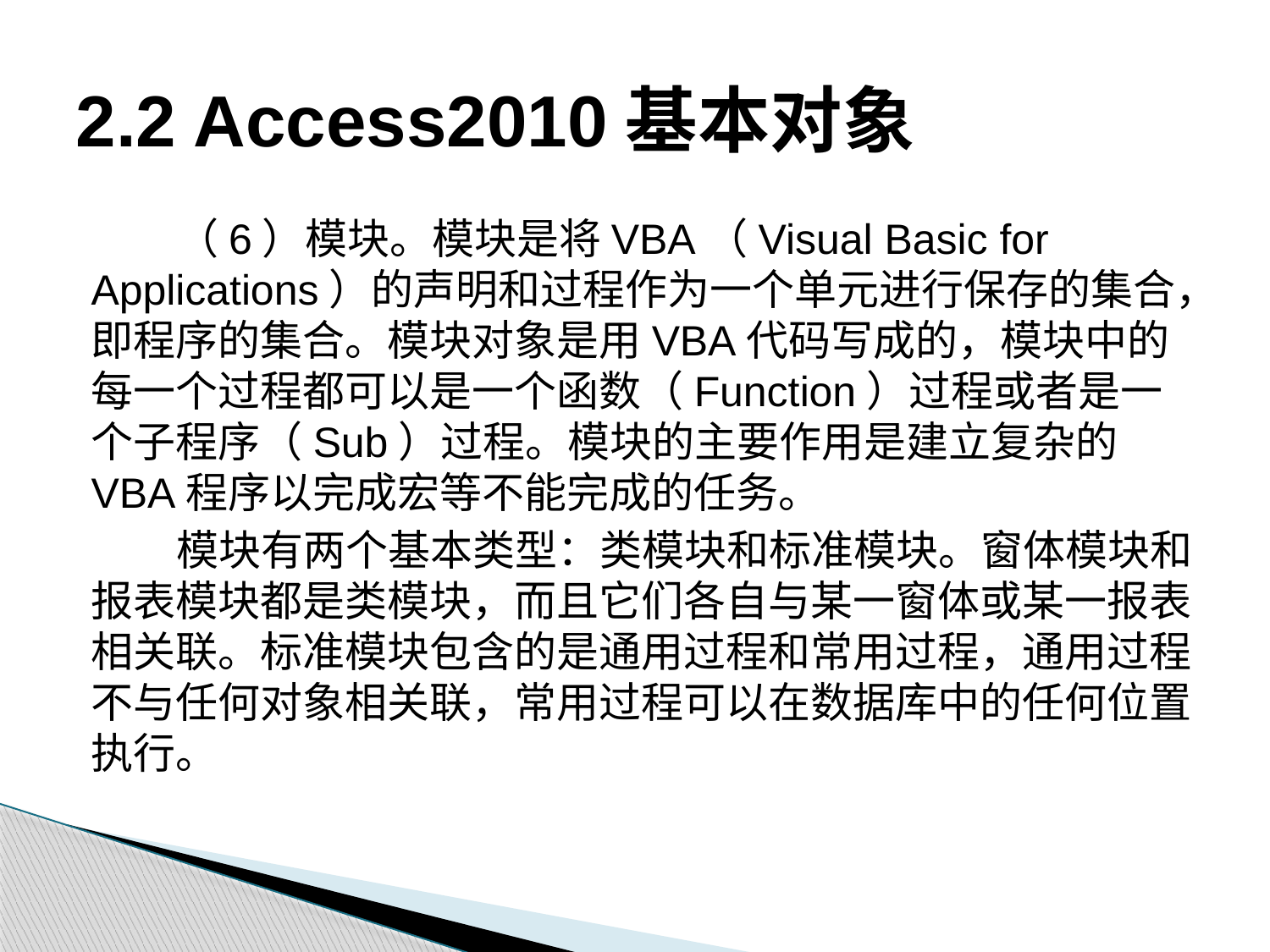

# 2.2 Access2010基本对象
（6）模块。模块是将VBA（Visual Basic for Applications）的声明和过程作为一个单元进行保存的集合，即程序的集合。模块对象是用VBA代码写成的，模块中的每一个过程都可以是一个函数（Function）过程或者是一个子程序（Sub）过程。模块的主要作用是建立复杂的VBA程序以完成宏等不能完成的任务。
模块有两个基本类型：类模块和标准模块。窗体模块和报表模块都是类模块，而且它们各自与某一窗体或某一报表相关联。标准模块包含的是通用过程和常用过程，通用过程不与任何对象相关联，常用过程可以在数据库中的任何位置执行。